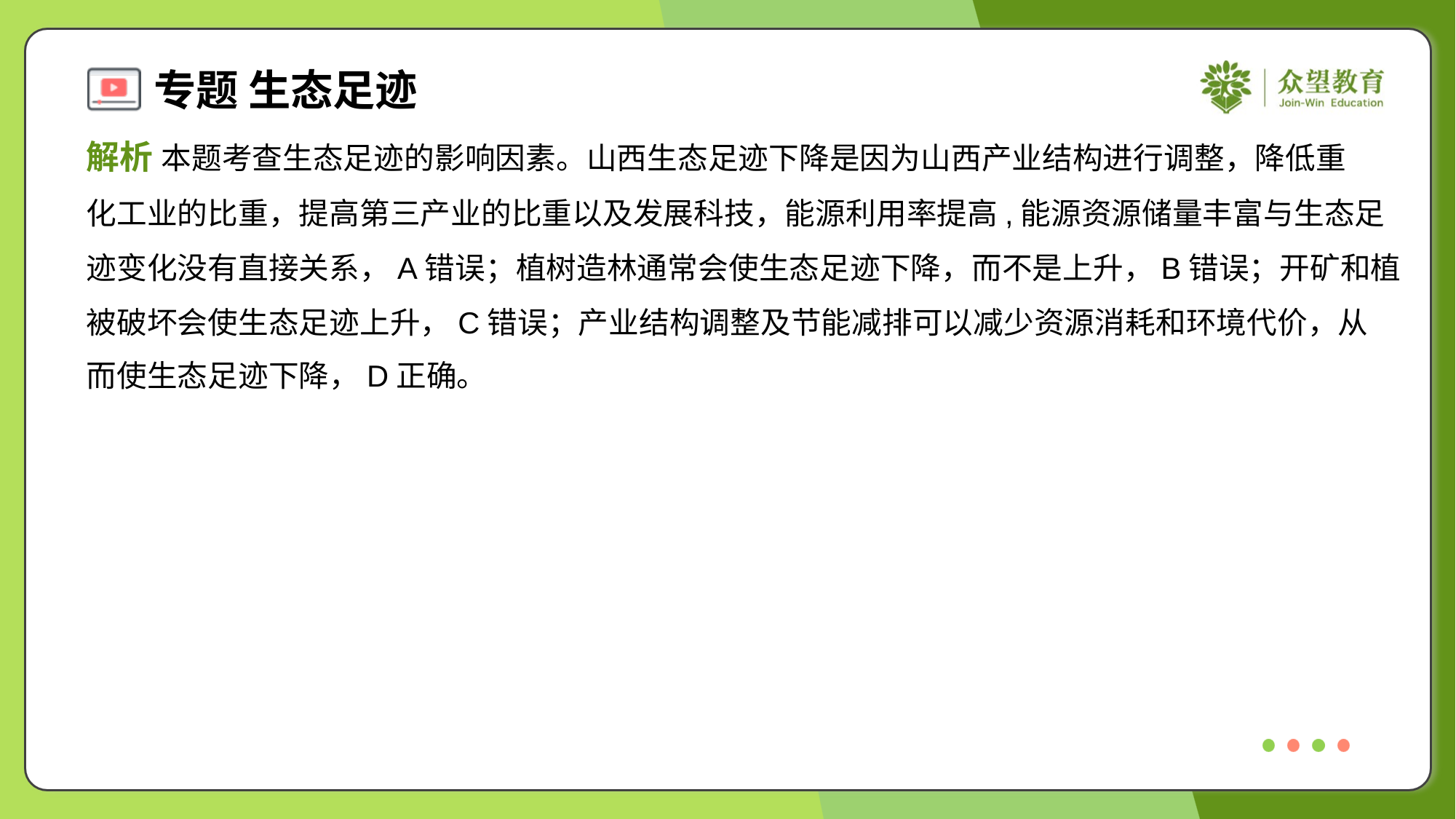

解析 本题考查生态足迹的影响因素。山西生态足迹下降是因为山西产业结构进行调整，降低重
化工业的比重，提高第三产业的比重以及发展科技，能源利用率提高,能源资源储量丰富与生态足
迹变化没有直接关系，A错误；植树造林通常会使生态足迹下降，而不是上升，B错误；开矿和植
被破坏会使生态足迹上升，C错误；产业结构调整及节能减排可以减少资源消耗和环境代价，从
而使生态足迹下降，D正确。